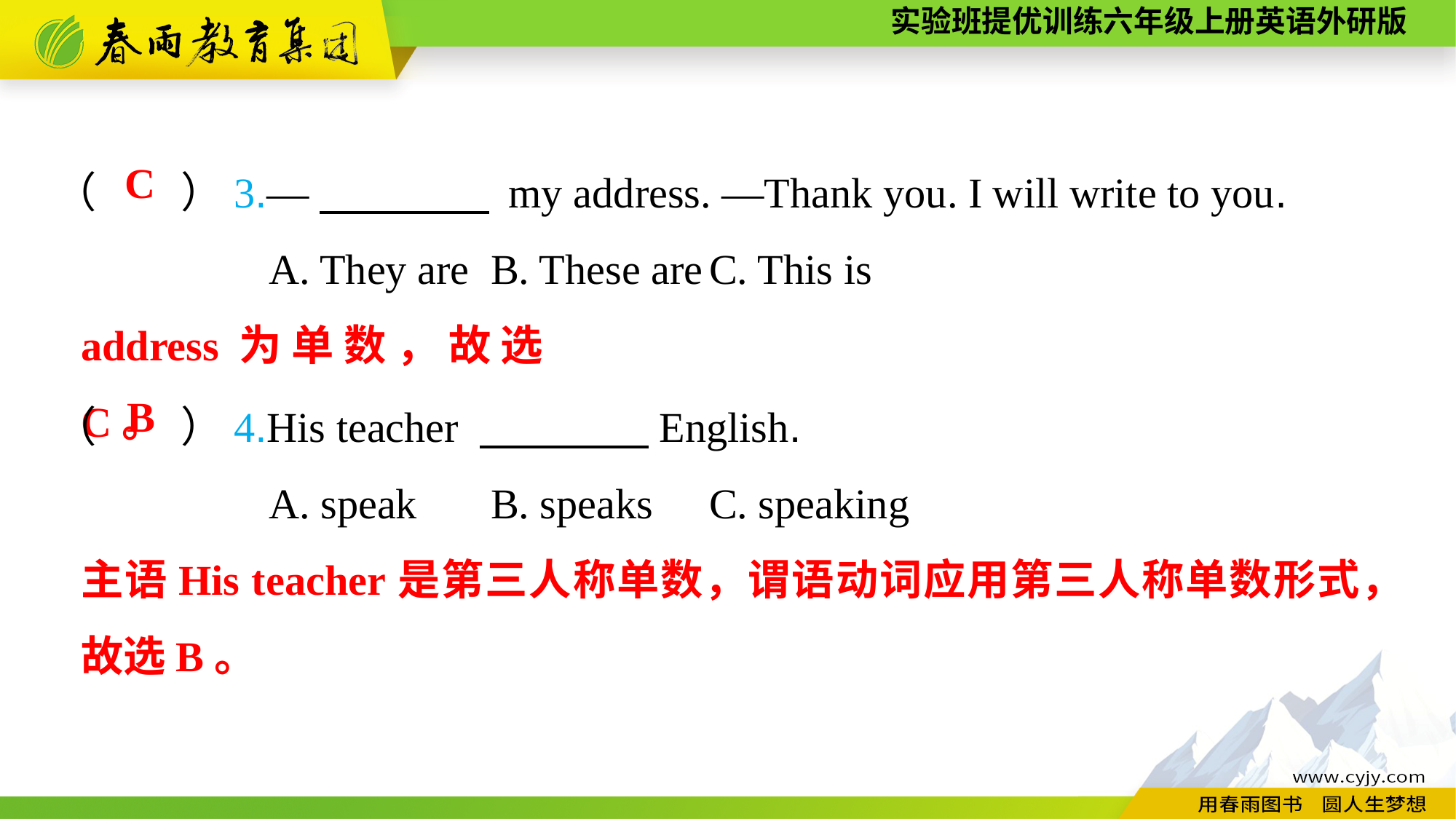

（　　）3.—　　　　 my address. —Thank you. I will write to you.
A. They are	B. These are	C. This is
C
address为单数，故选C。
（　　）4.His teacher 　　　　English.
A. speak	B. speaks	C. speaking
B
主语His teacher是第三人称单数，谓语动词应用第三人称单数形式，故选B。